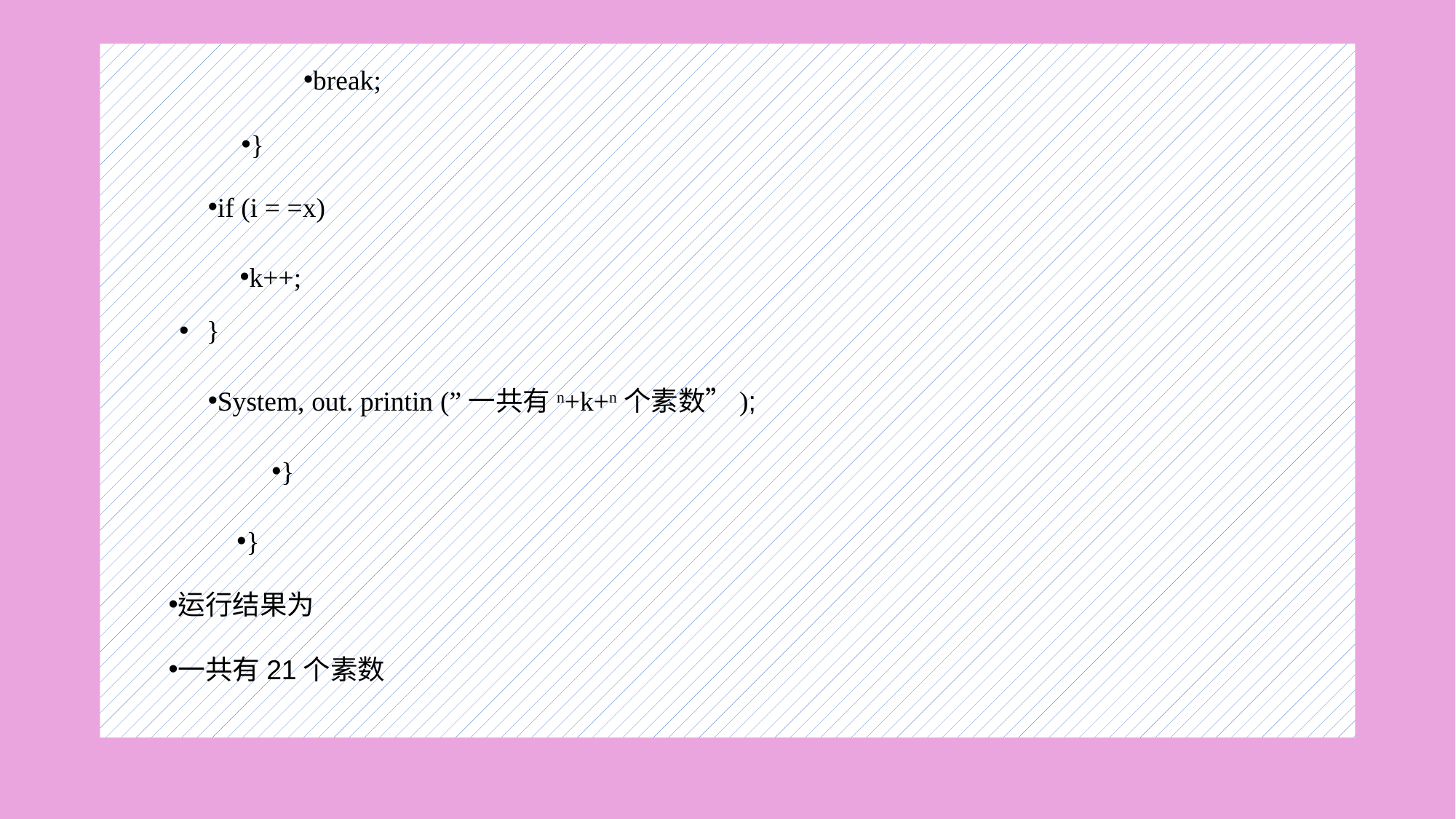

#
break;
}
if (i = =x)
k++;
}
System, out. printin (”一共有n+k+n个素数”);
}
}
运行结果为
一共有21个素数